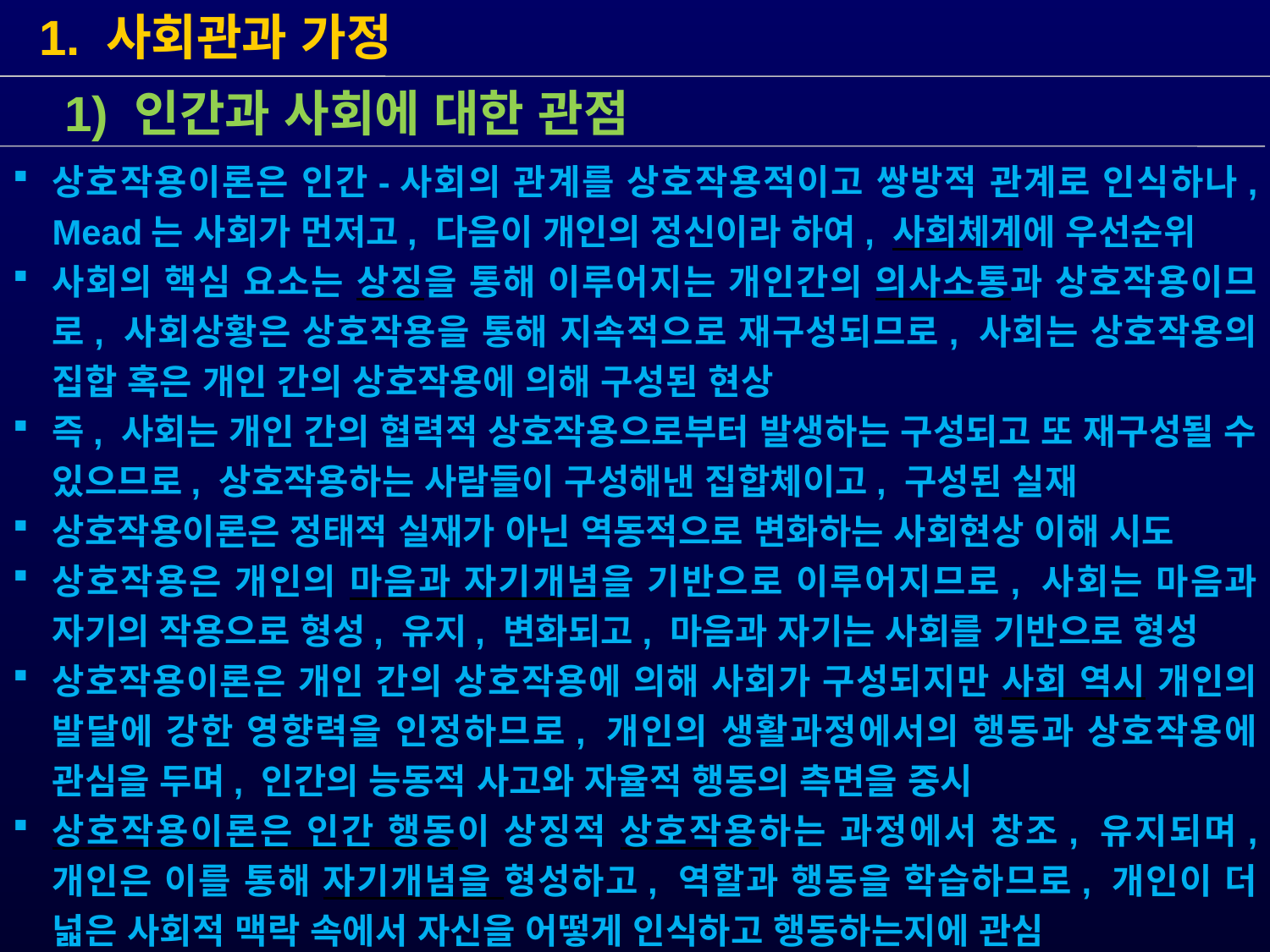

1. 사회관과 가정

  1) 인간과 사회에 대한 관점

상호작용이론은 인간-사회의 관계를 상호작용적이고 쌍방적 관계로 인식하나, Mead는 사회가 먼저고, 다음이 개인의 정신이라 하여, 사회체계에 우선순위
사회의 핵심 요소는 상징을 통해 이루어지는 개인간의 의사소통과 상호작용이므로, 사회상황은 상호작용을 통해 지속적으로 재구성되므로, 사회는 상호작용의 집합 혹은 개인 간의 상호작용에 의해 구성된 현상
즉, 사회는 개인 간의 협력적 상호작용으로부터 발생하는 구성되고 또 재구성될 수 있으므로, 상호작용하는 사람들이 구성해낸 집합체이고, 구성된 실재
상호작용이론은 정태적 실재가 아닌 역동적으로 변화하는 사회현상 이해 시도
상호작용은 개인의 마음과 자기개념을 기반으로 이루어지므로, 사회는 마음과 자기의 작용으로 형성, 유지, 변화되고, 마음과 자기는 사회를 기반으로 형성
상호작용이론은 개인 간의 상호작용에 의해 사회가 구성되지만 사회 역시 개인의 발달에 강한 영향력을 인정하므로, 개인의 생활과정에서의 행동과 상호작용에 관심을 두며, 인간의 능동적 사고와 자율적 행동의 측면을 중시
상호작용이론은 인간 행동이 상징적 상호작용하는 과정에서 창조, 유지되며, 개인은 이를 통해 자기개념을 형성하고, 역할과 행동을 학습하므로, 개인이 더 넓은 사회적 맥락 속에서 자신을 어떻게 인식하고 행동하는지에 관심